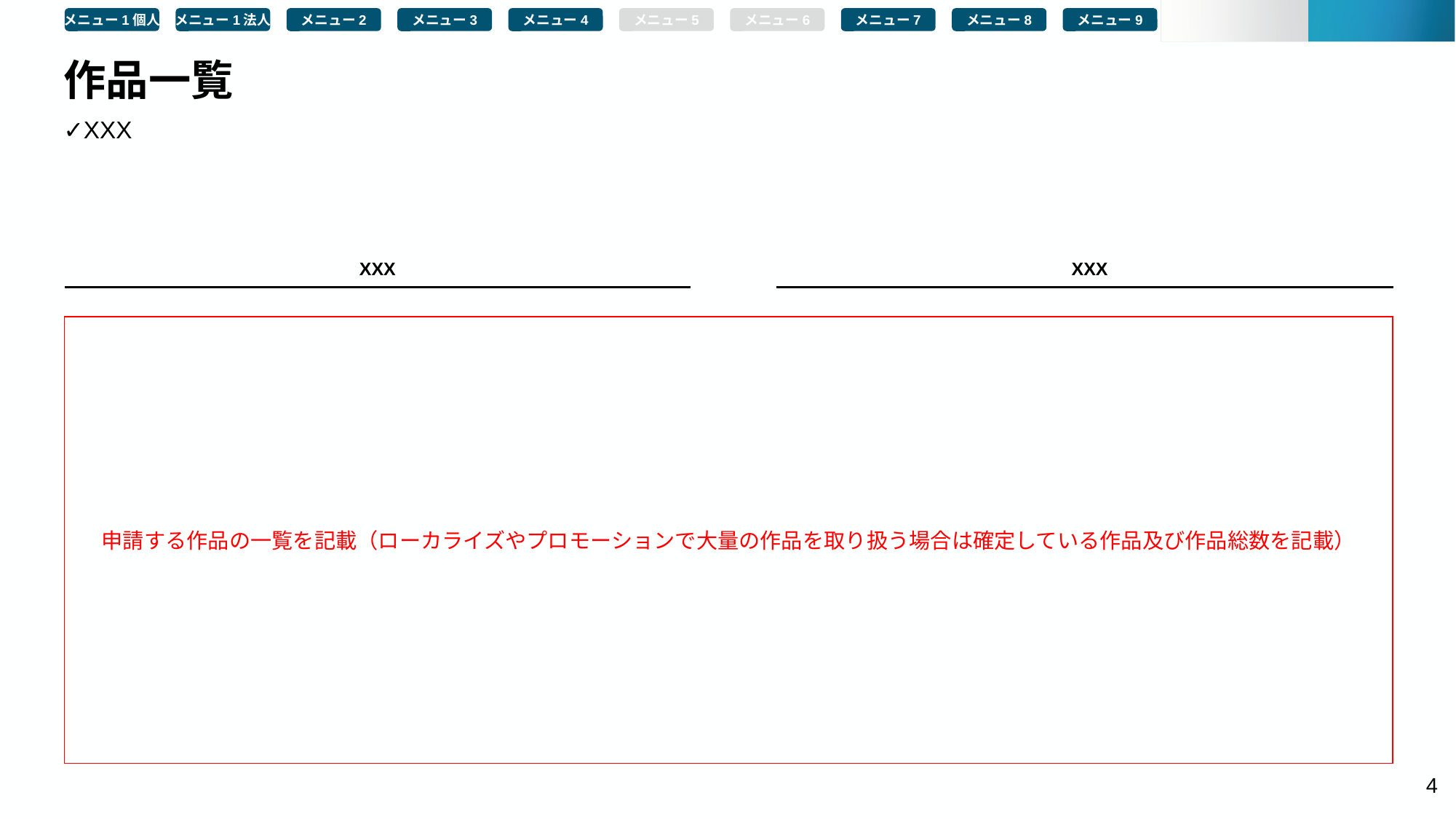

メニュー1個人
メニュー1法人
メニュー2
メニュー3
メニュー4
メニュー5
メニュー6
メニュー7
メニュー8
メニュー9
# 作品一覧
✓XXX
XXX
XXX
申請する作品の一覧を記載（ローカライズやプロモーションで大量の作品を取り扱う場合は確定している作品及び作品総数を記載）
4